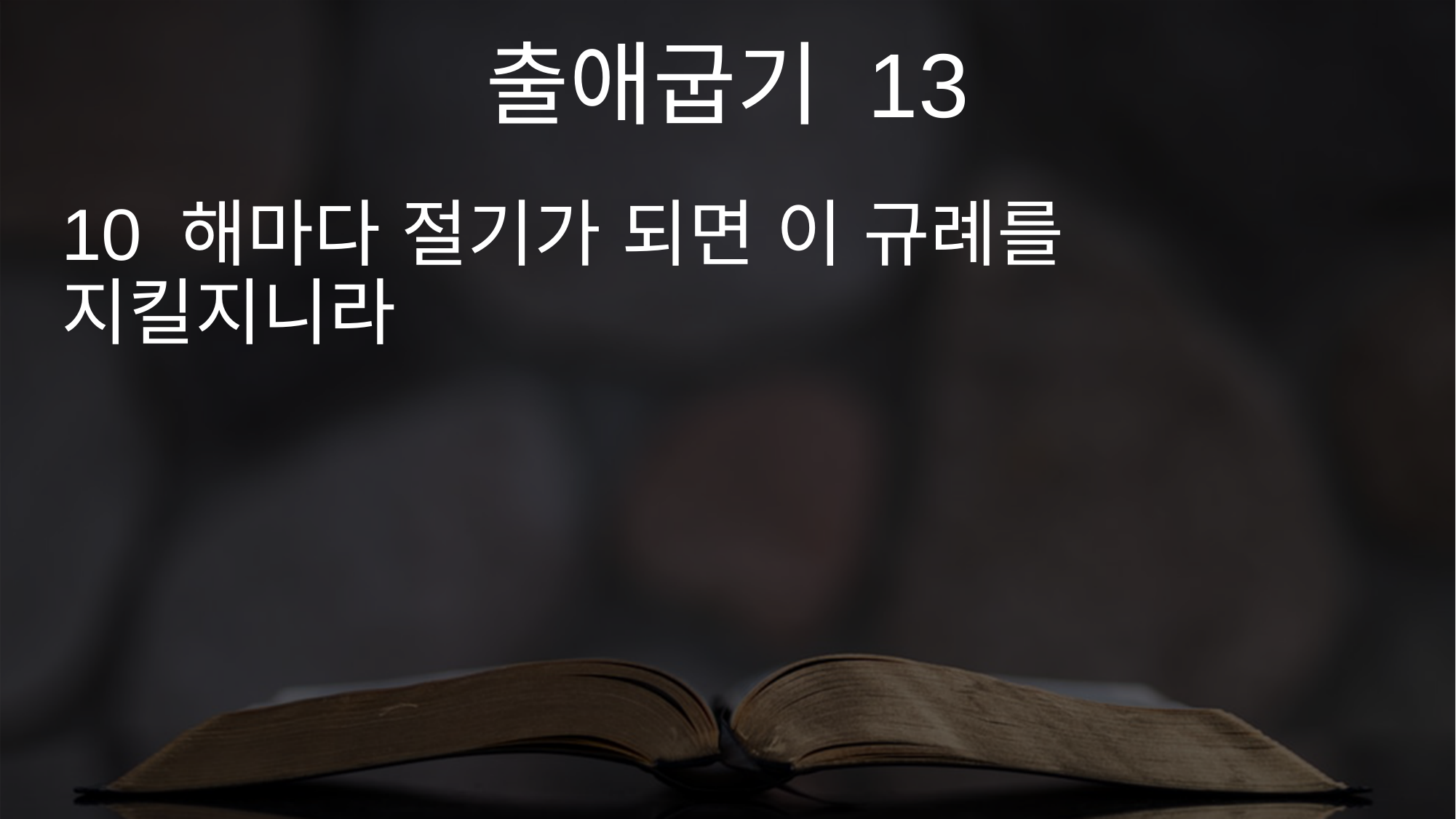

출애굽기 13
10 해마다 절기가 되면 이 규례를 지킬지니라